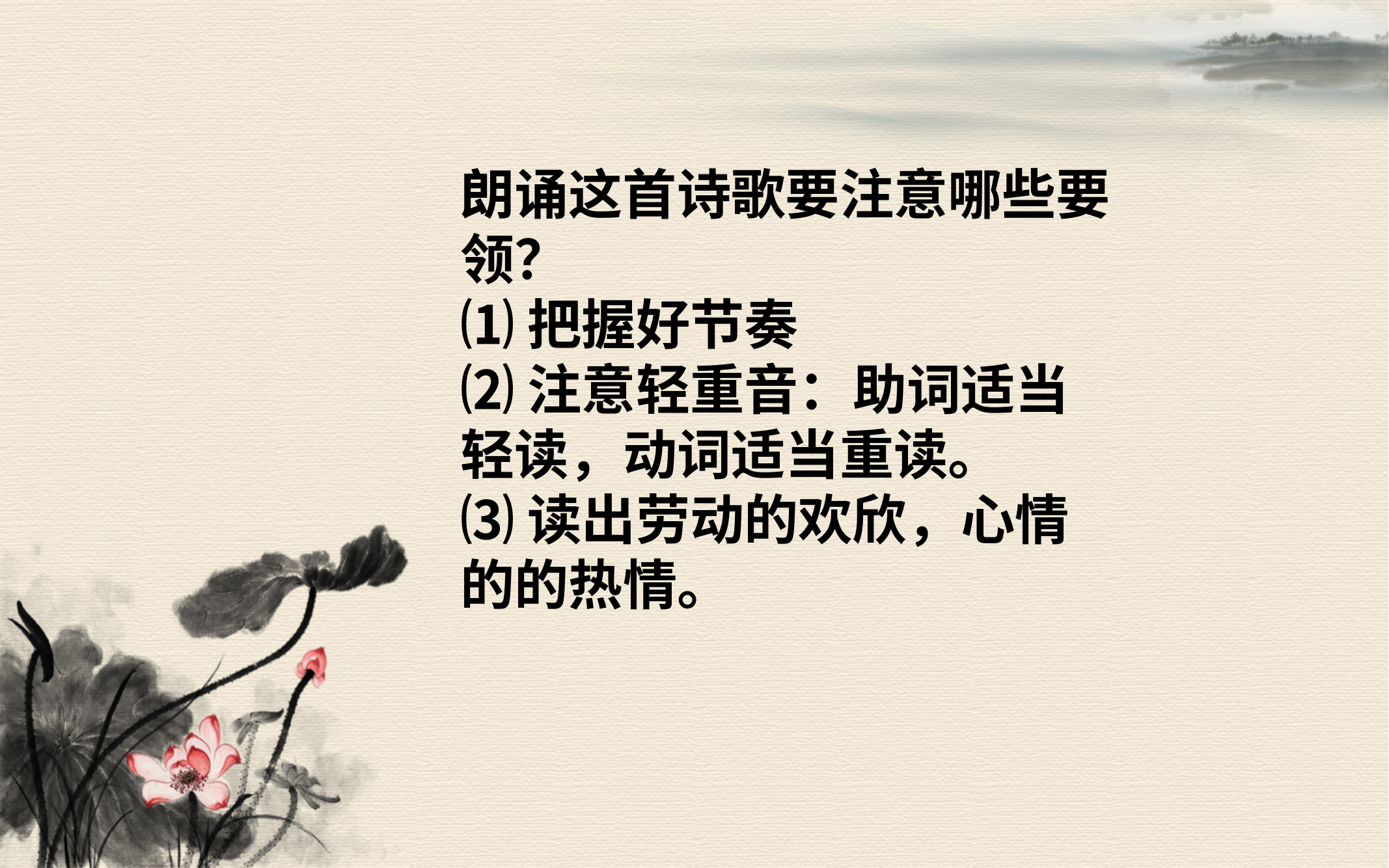

朗诵这首诗歌要注意哪些要领？
⑴把握好节奏
⑵注意轻重音：助词适当轻读，动词适当重读。
⑶读出劳动的欢欣，心情的的热情。